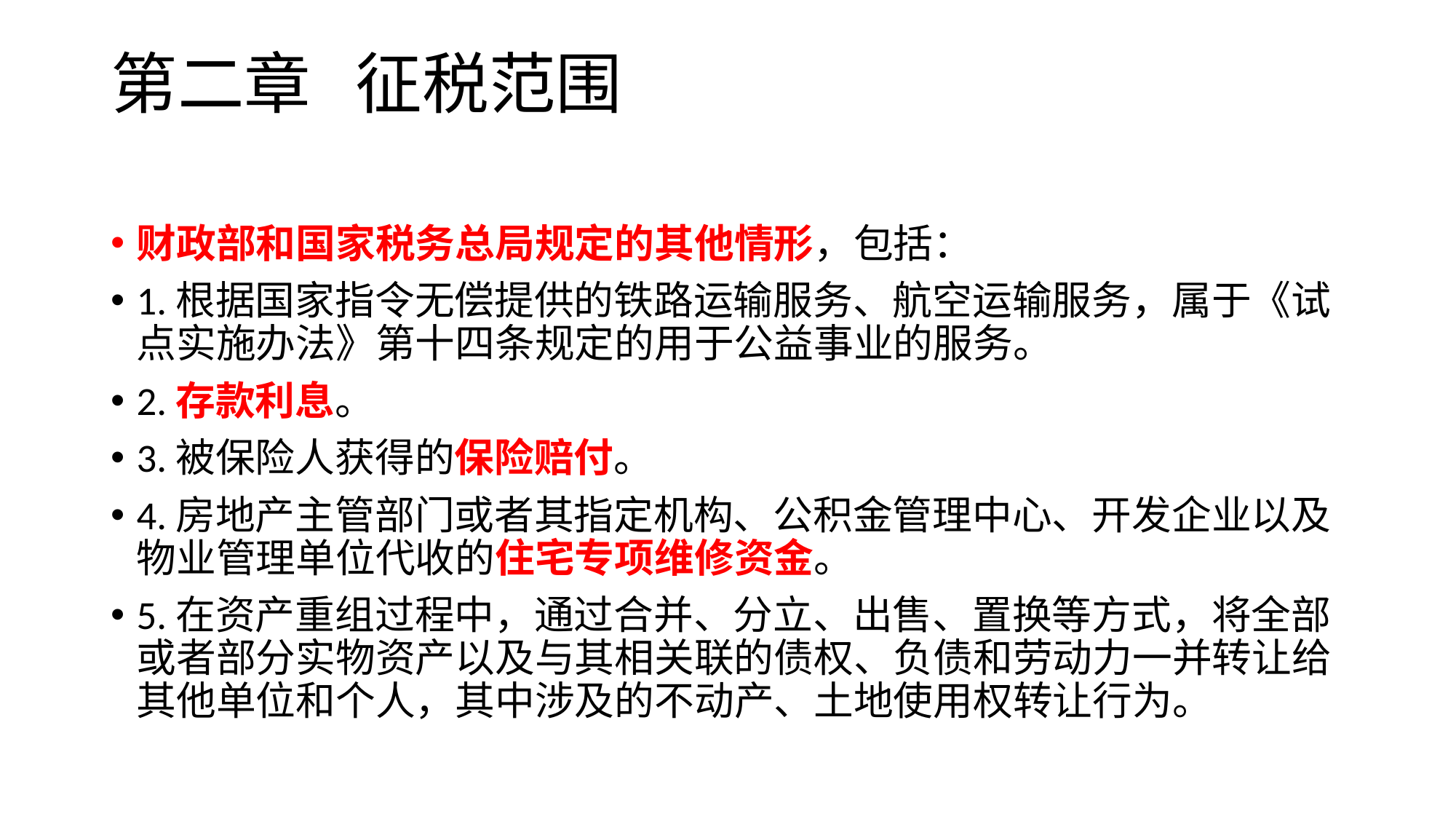

# 第二章   征税范围

财政部和国家税务总局规定的其他情形，包括：
1.根据国家指令无偿提供的铁路运输服务、航空运输服务，属于《试点实施办法》第十四条规定的用于公益事业的服务。
2.存款利息。
3.被保险人获得的保险赔付。
4.房地产主管部门或者其指定机构、公积金管理中心、开发企业以及物业管理单位代收的住宅专项维修资金。
5.在资产重组过程中，通过合并、分立、出售、置换等方式，将全部或者部分实物资产以及与其相关联的债权、负债和劳动力一并转让给其他单位和个人，其中涉及的不动产、土地使用权转让行为。